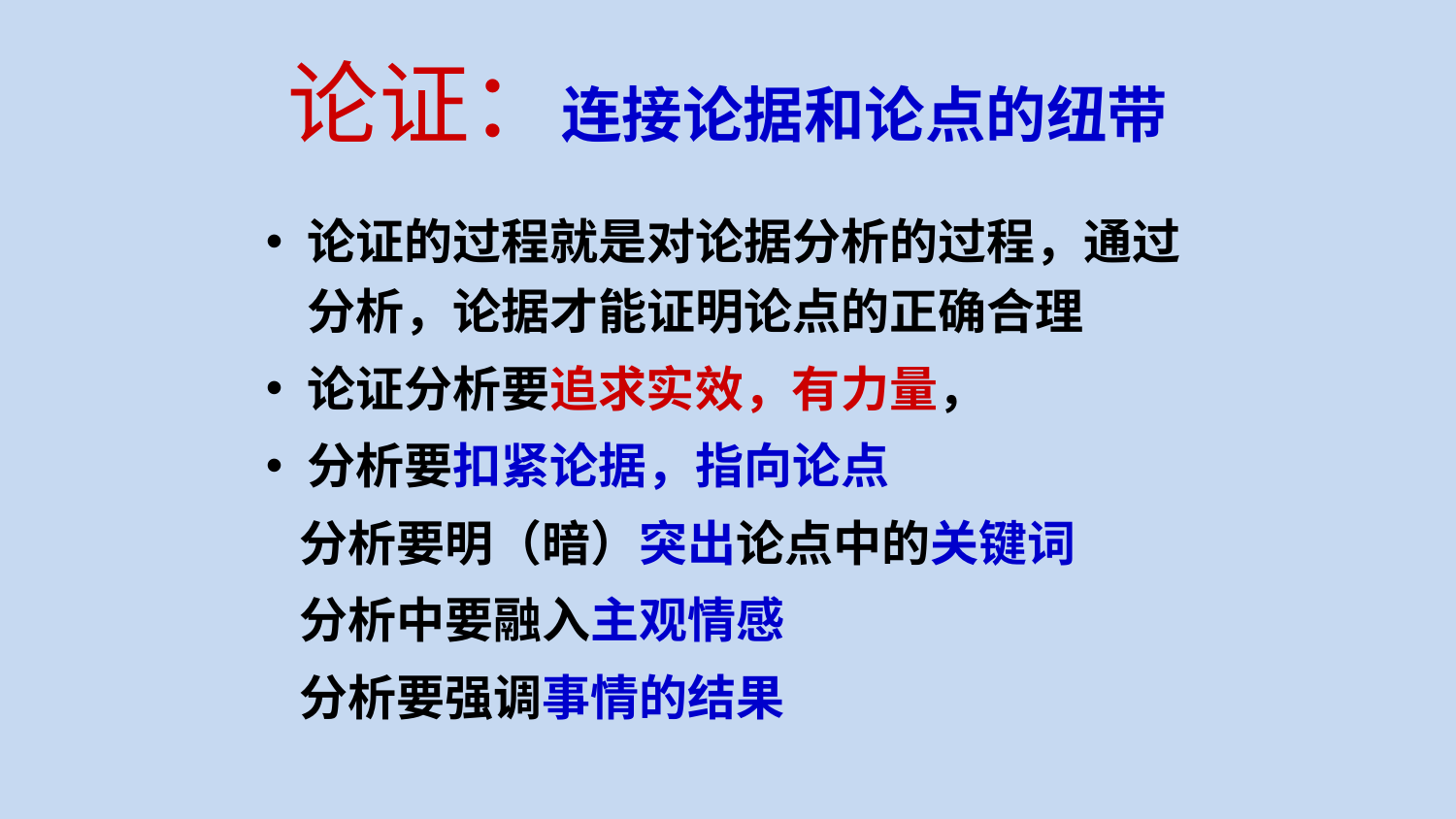

# 论证：连接论据和论点的纽带
论证的过程就是对论据分析的过程，通过分析，论据才能证明论点的正确合理
论证分析要追求实效，有力量，
分析要扣紧论据，指向论点
  分析要明（暗）突出论点中的关键词
  分析中要融入主观情感
  分析要强调事情的结果